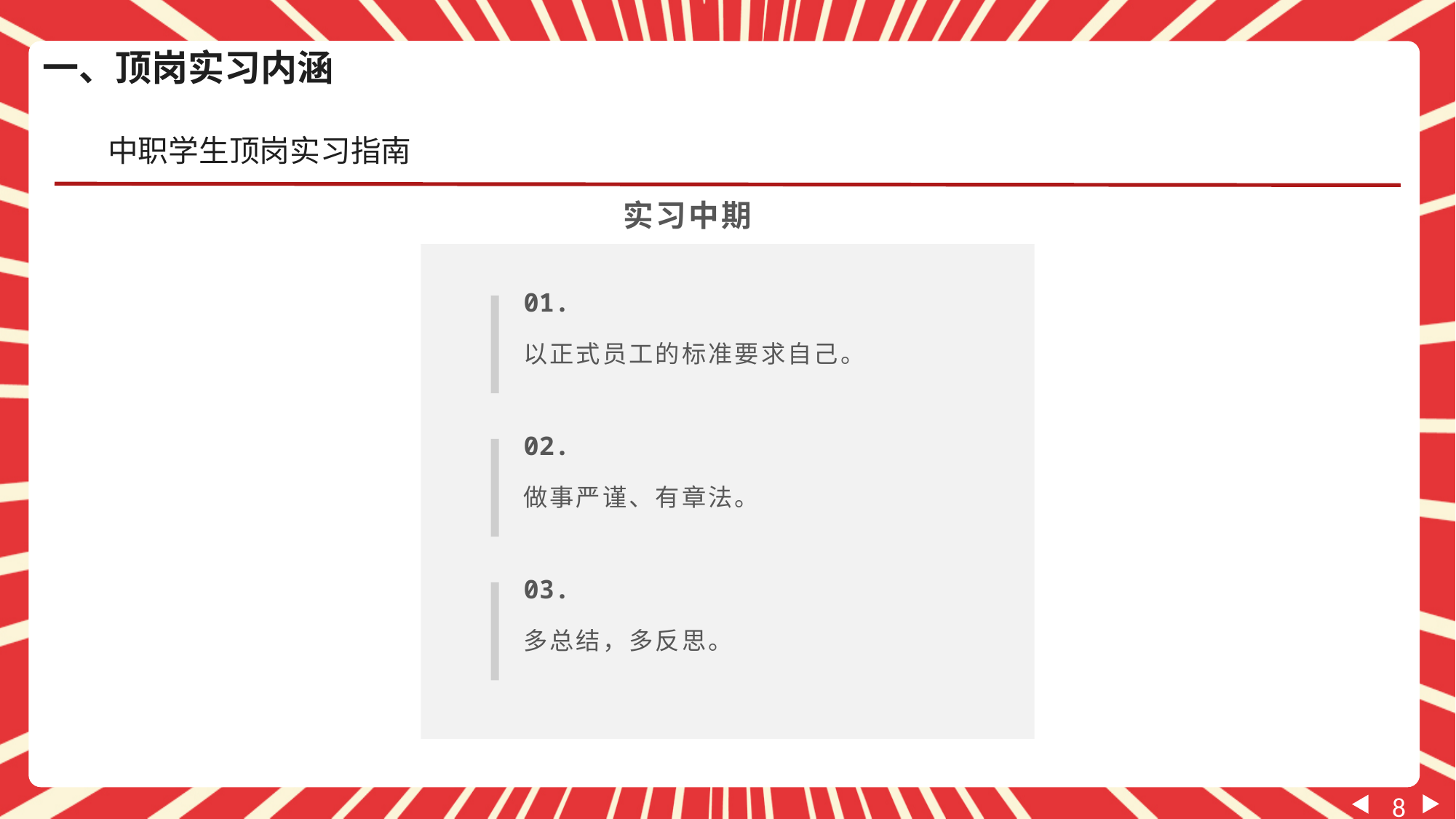

一、顶岗实习内涵

中职学生顶岗实习指南
实习中期

01.

以正式员工的标准要求自己。
02.

做事严谨、有章法。
03.

多总结，多反思。